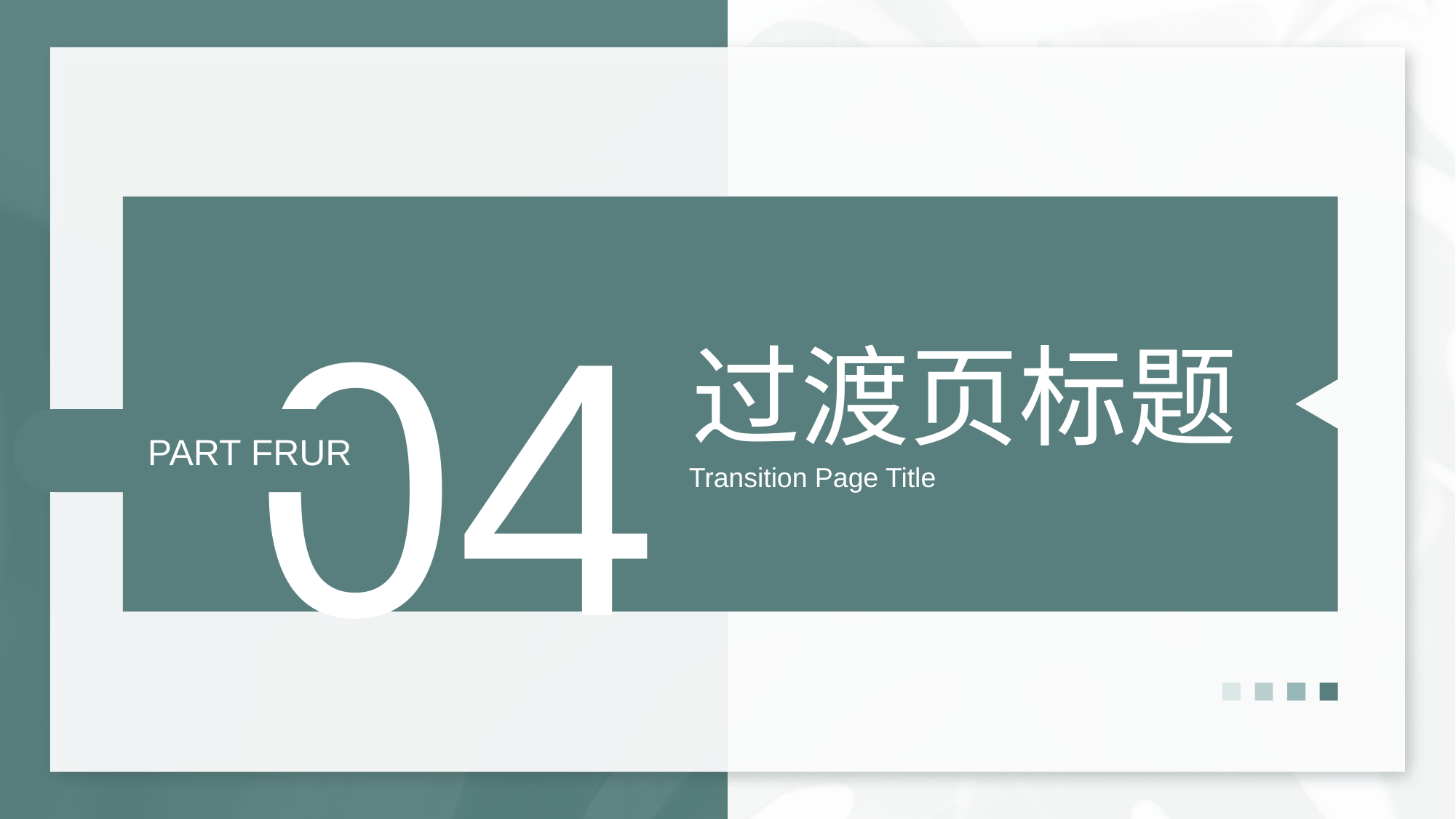

04
过渡页标题
Transition Page Title

PART FRUR